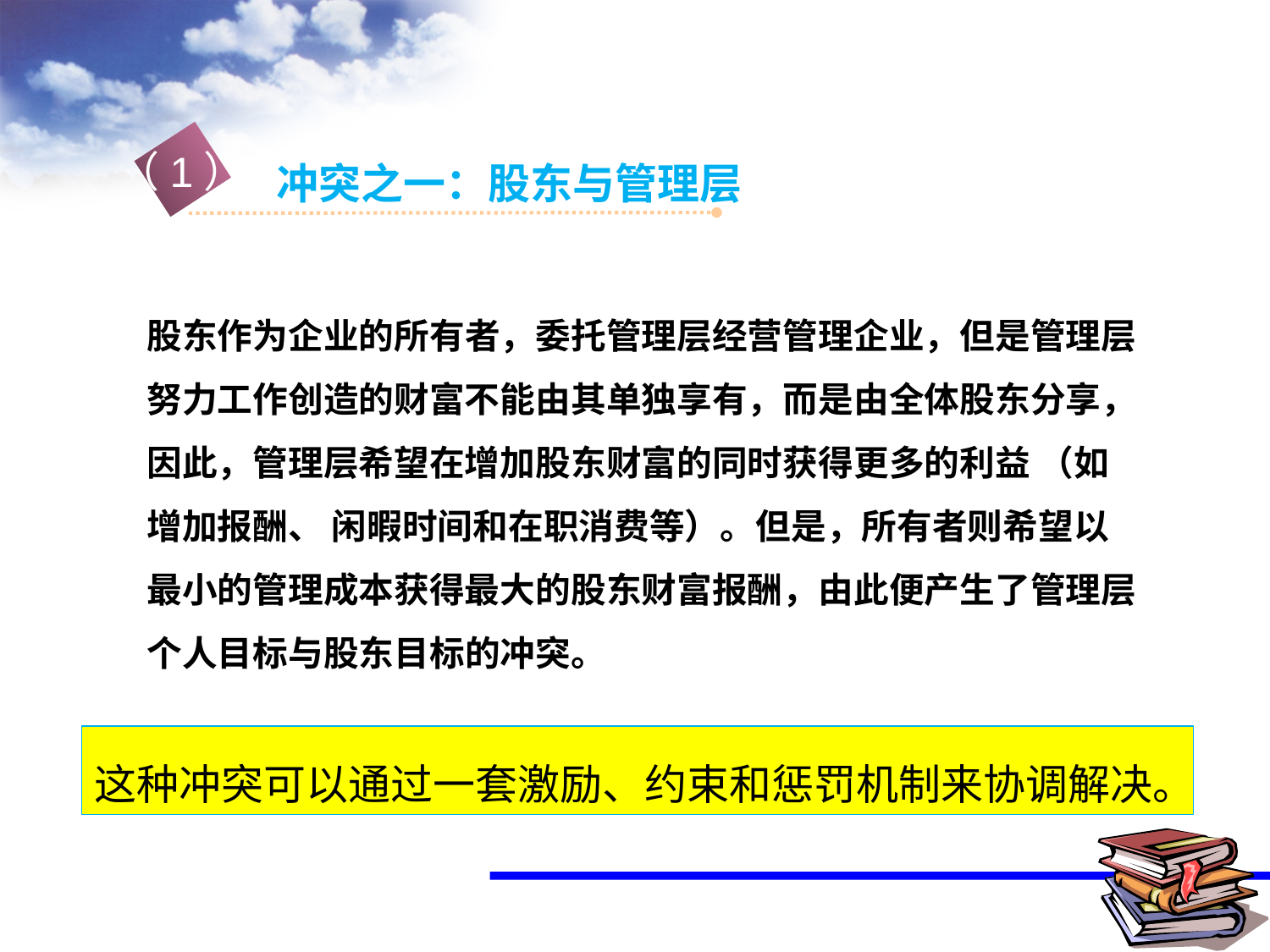

（1）
冲突之一：股东与管理层

股东作为企业的所有者，委托管理层经营管理企业，但是管理层努力工作创造的财富不能由其单独享有，而是由全体股东分享，因此，管理层希望在增加股东财富的同时获得更多的利益 （如增加报酬、 闲暇时间和在职消费等）。但是，所有者则希望以最小的管理成本获得最大的股东财富报酬，由此便产生了管理层个人目标与股东目标的冲突。
这种冲突可以通过一套激励、约束和惩罚机制来协调解决。